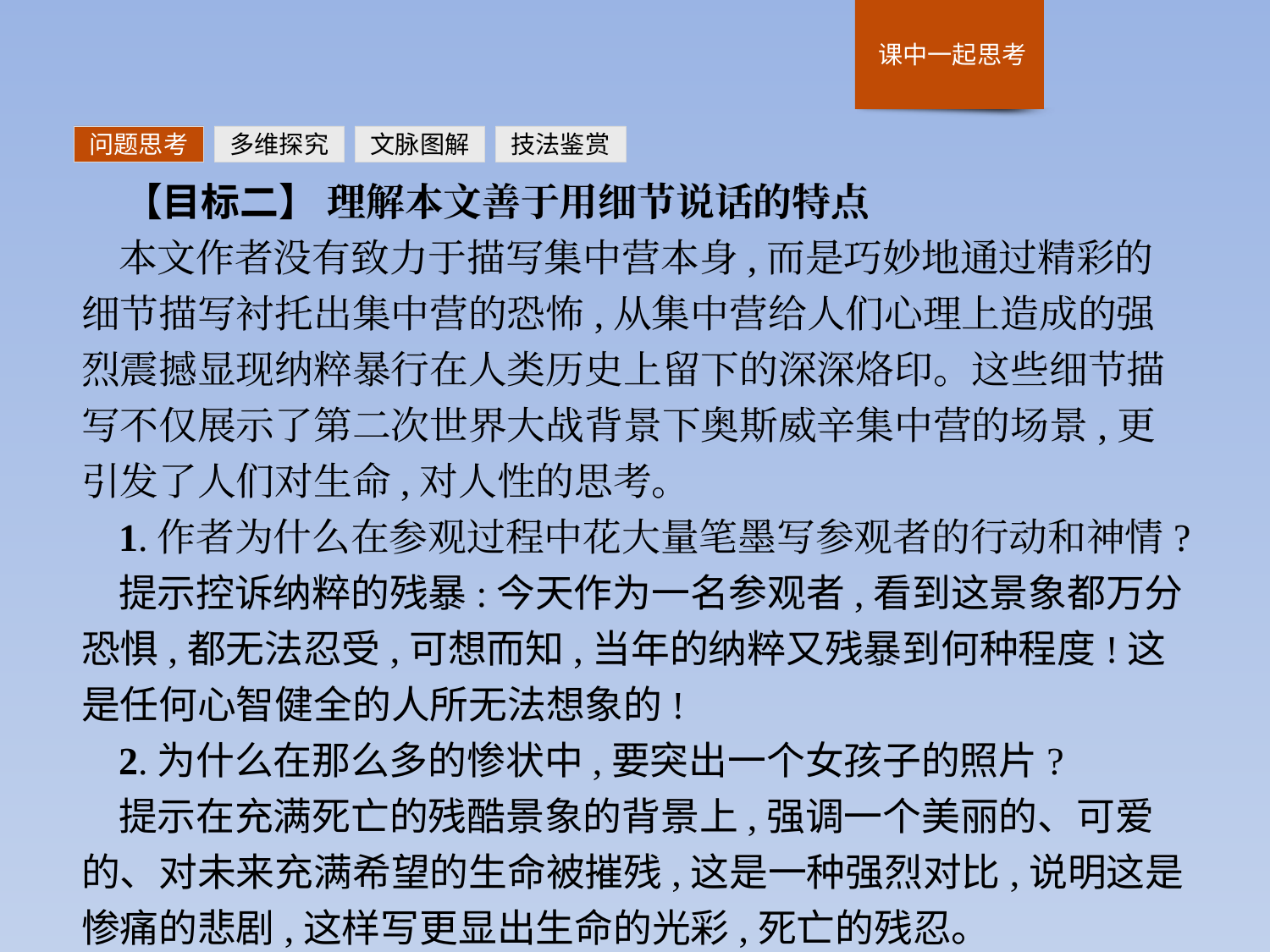

问题思考
多维探究
文脉图解
技法鉴赏
【目标二】 理解本文善于用细节说话的特点
本文作者没有致力于描写集中营本身,而是巧妙地通过精彩的细节描写衬托出集中营的恐怖,从集中营给人们心理上造成的强烈震撼显现纳粹暴行在人类历史上留下的深深烙印。这些细节描写不仅展示了第二次世界大战背景下奥斯威辛集中营的场景,更引发了人们对生命,对人性的思考。
1.作者为什么在参观过程中花大量笔墨写参观者的行动和神情?
提示控诉纳粹的残暴:今天作为一名参观者,看到这景象都万分恐惧,都无法忍受,可想而知,当年的纳粹又残暴到何种程度!这是任何心智健全的人所无法想象的!
2.为什么在那么多的惨状中,要突出一个女孩子的照片?
提示在充满死亡的残酷景象的背景上,强调一个美丽的、可爱的、对未来充满希望的生命被摧残,这是一种强烈对比,说明这是惨痛的悲剧,这样写更显出生命的光彩,死亡的残忍。